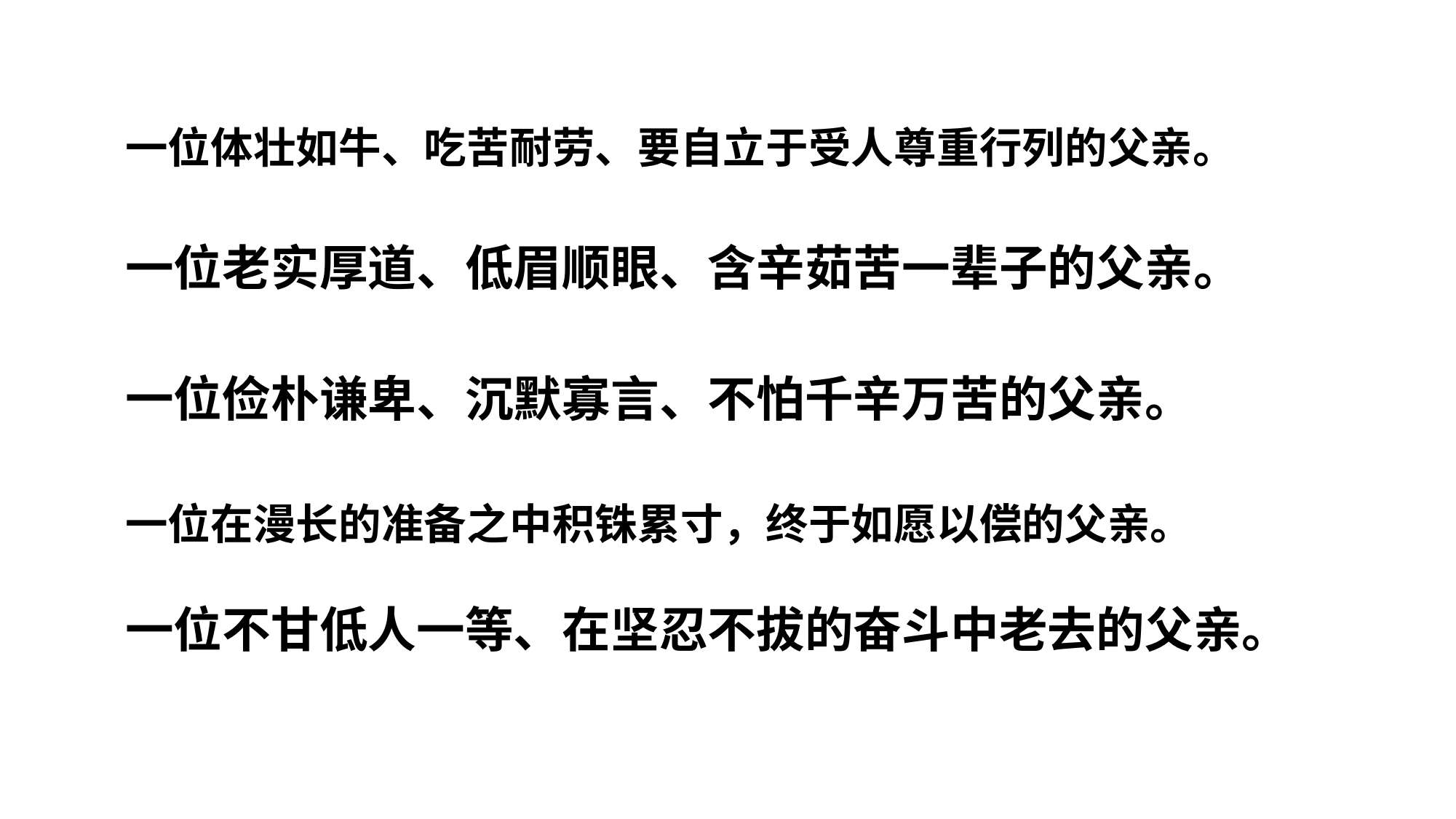

# 一位体壮如牛、吃苦耐劳、要自立于受人尊重行列的父亲。
一位老实厚道、低眉顺眼、含辛茹苦一辈子的父亲。
一位俭朴谦卑、沉默寡言、不怕千辛万苦的父亲。
一位在漫长的准备之中积铢累寸，终于如愿以偿的父亲。
一位不甘低人一等、在坚忍不拔的奋斗中老去的父亲。